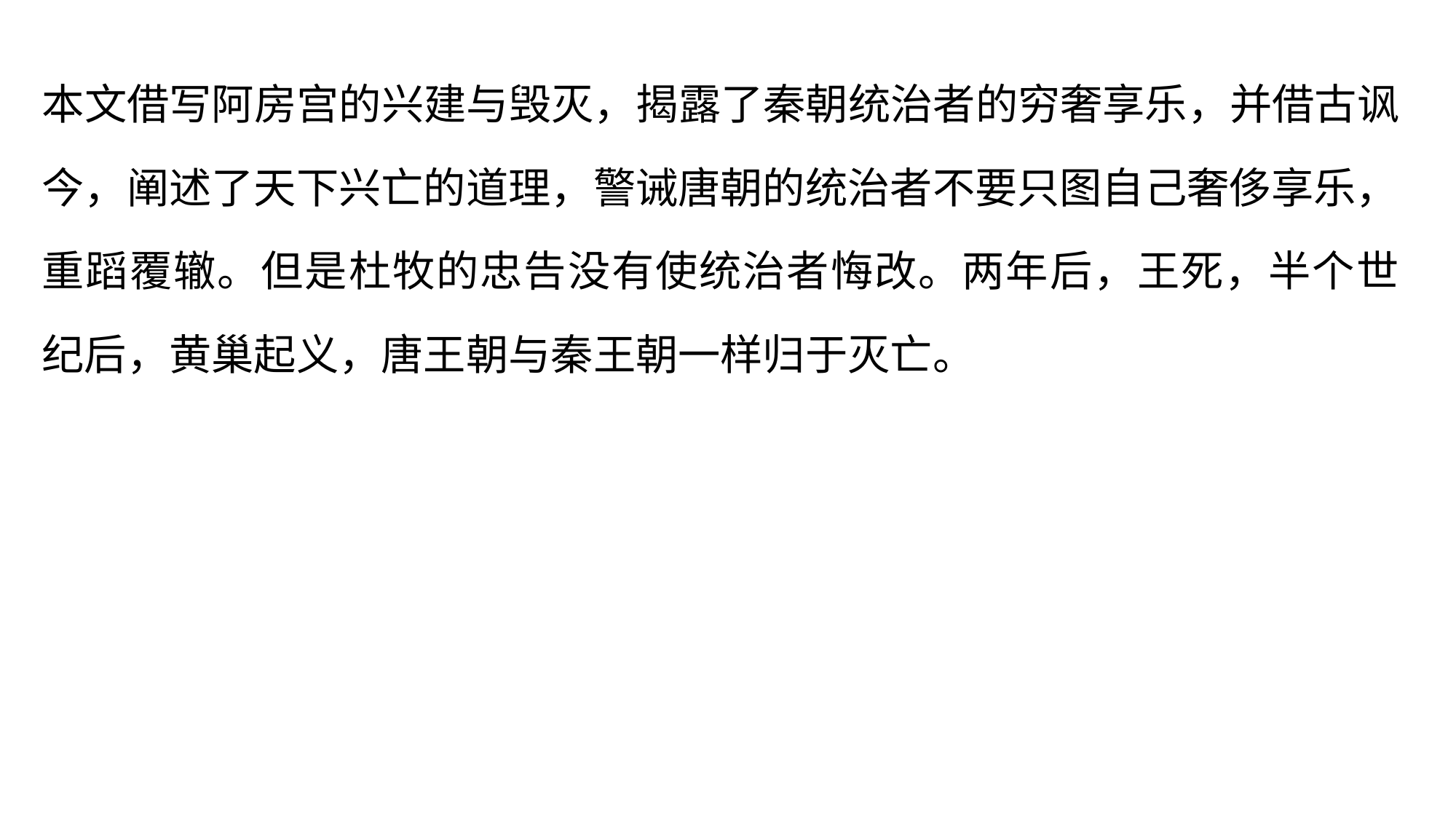

本文借写阿房宫的兴建与毁灭，揭露了秦朝统治者的穷奢享乐，并借古讽今，阐述了天下兴亡的道理，警诫唐朝的统治者不要只图自己奢侈享乐，重蹈覆辙。但是杜牧的忠告没有使统治者悔改。两年后，王死，半个世纪后，黄巢起义，唐王朝与秦王朝一样归于灭亡。